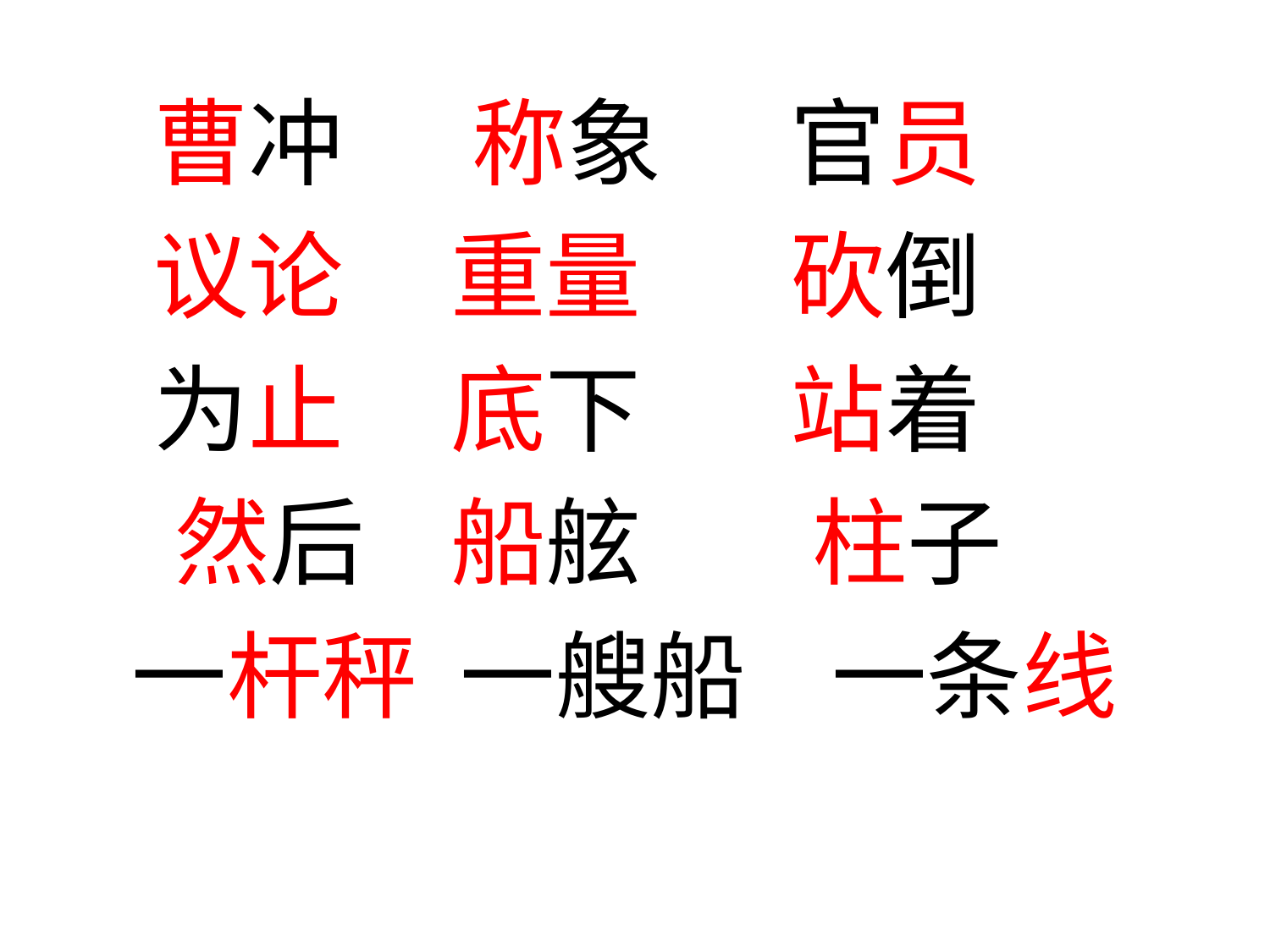

曹冲      称象      官员
  议论     重量       砍倒
  为止     底下       站着
   然后    船舷        柱子
 一杆秤  一艘船    一条线